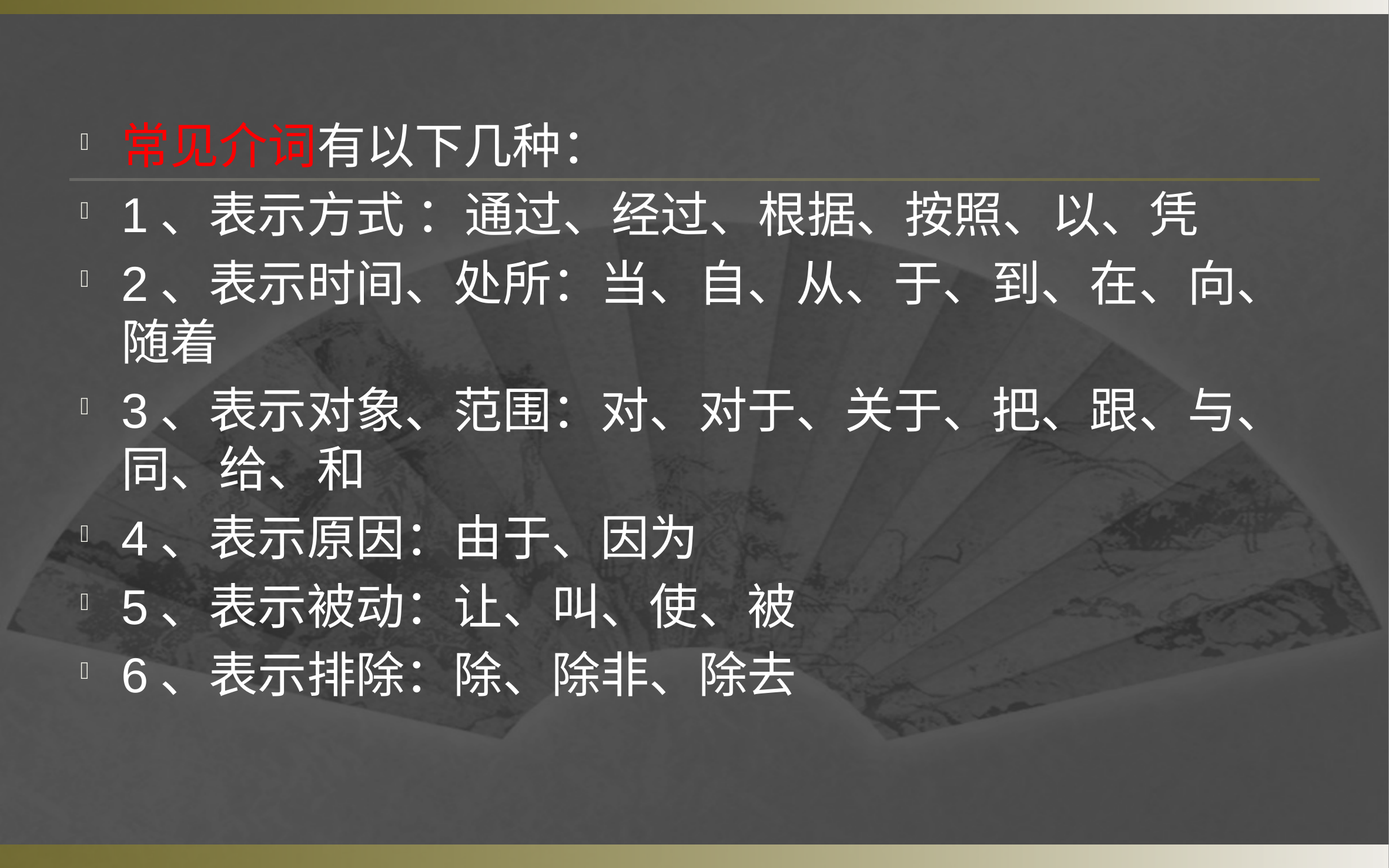

常见介词有以下几种：
1、表示方式 ：通过、经过、根据、按照、以、凭
2、表示时间、处所：当、自、从、于、到、在、向、随着
3、表示对象、范围：对、对于、关于、把、跟、与、同、给、和
4、表示原因：由于、因为
5、表示被动：让、叫、使、被
6、表示排除：除、除非、除去